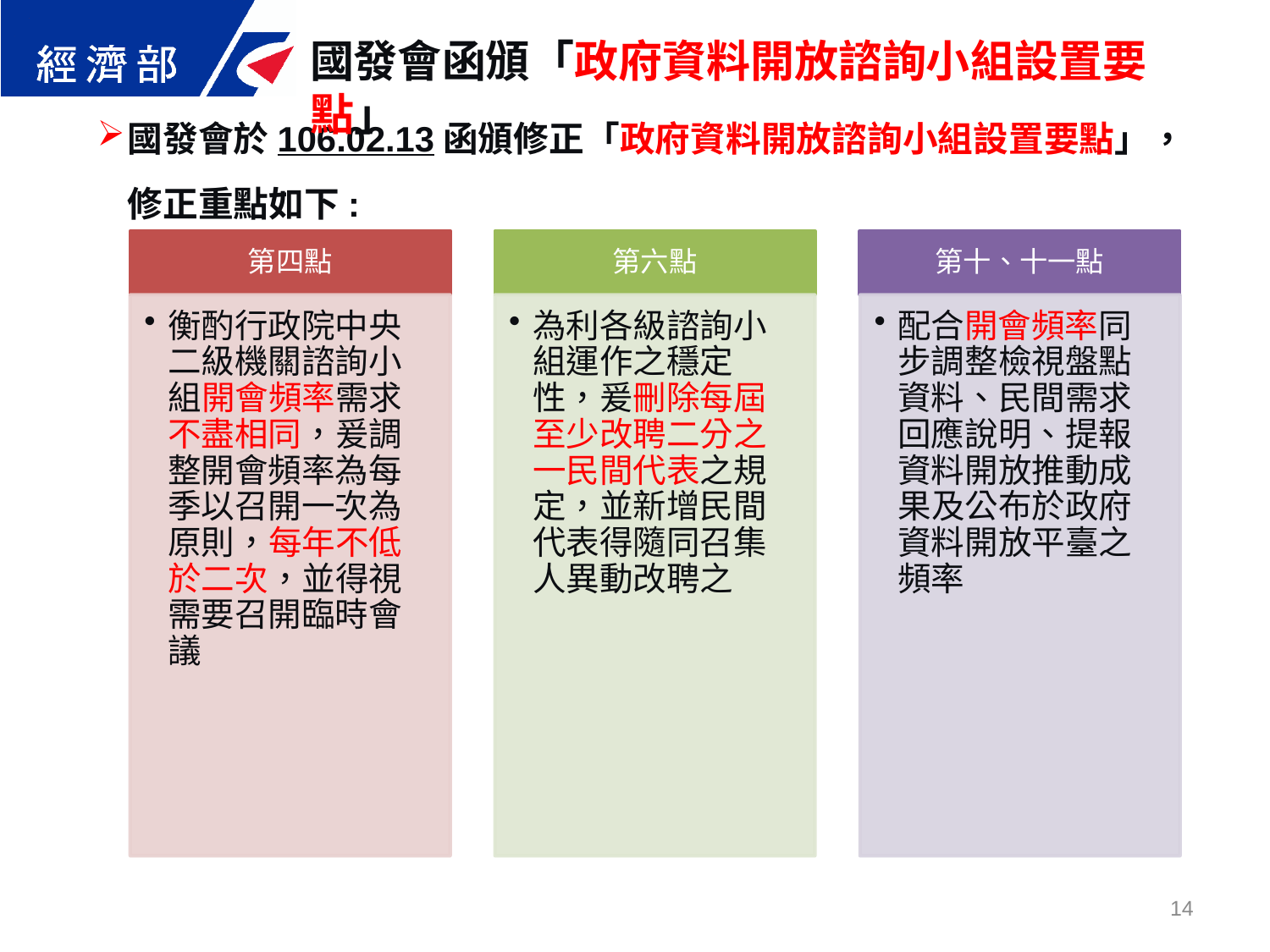

國發會函頒「政府資料開放諮詢小組設置要點」
國發會於106.02.13函頒修正「政府資料開放諮詢小組設置要點」，修正重點如下:
第四點
衡酌行政院中央二級機關諮詢小組開會頻率需求不盡相同，爰調整開會頻率為每季以召開一次為原則，每年不低於二次，並得視需要召開臨時會議
第六點
為利各級諮詢小組運作之穩定性，爰刪除每屆至少改聘二分之一民間代表之規定，並新增民間代表得隨同召集人異動改聘之
第十、十一點
配合開會頻率同步調整檢視盤點資料、民間需求回應說明、提報資料開放推動成果及公布於政府資料開放平臺之頻率
14